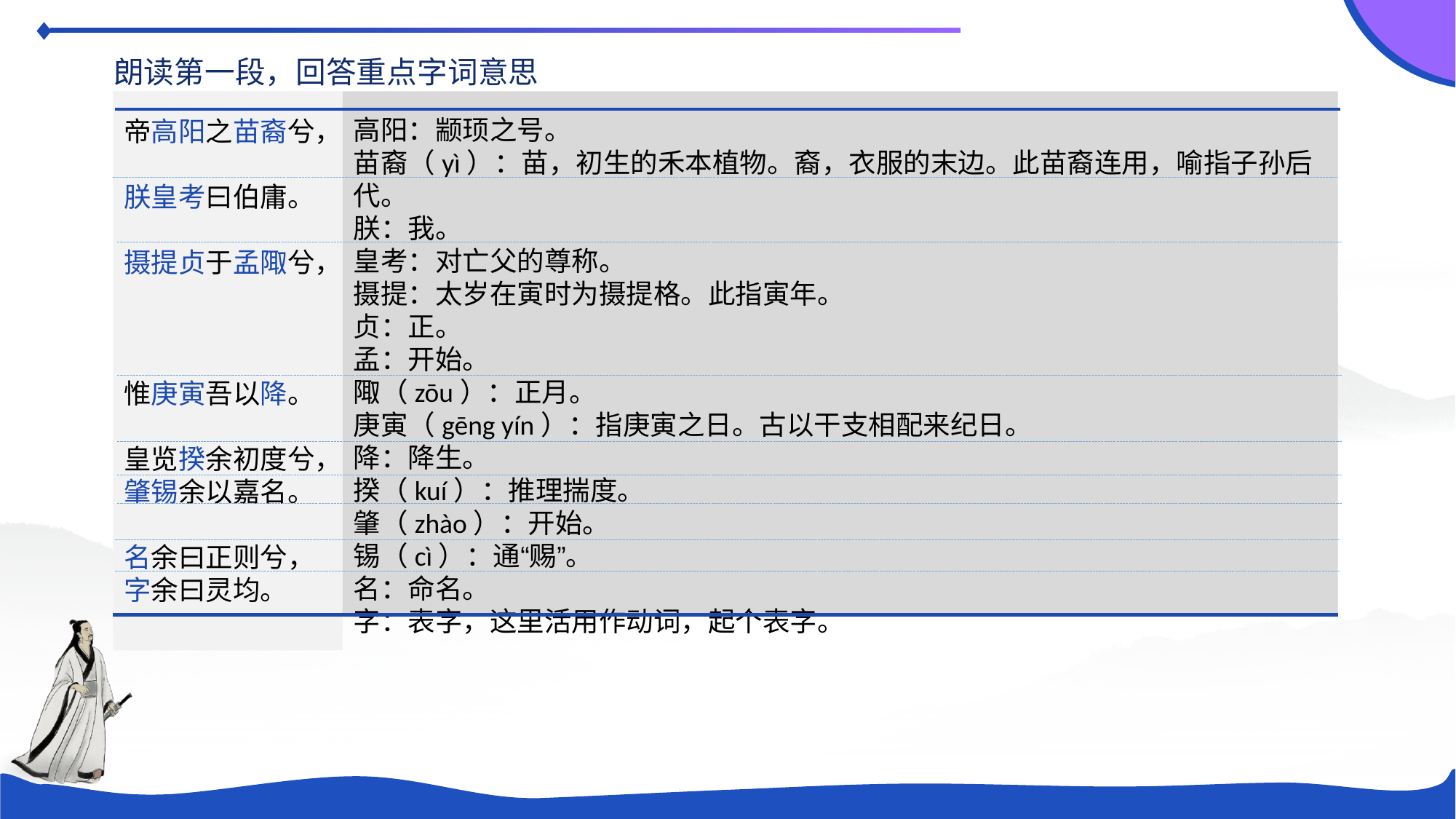

朗读第一段，回答重点字词意思

高阳：颛顼之号。
苗裔（yì）：苗，初生的禾本植物。裔，衣服的末边。此苗裔连用，喻指子孙后代。
朕：我。
皇考：对亡父的尊称。
摄提：太岁在寅时为摄提格。此指寅年。
贞：正。
孟：开始。
陬（zōu）：正月。
庚寅（gēng yín）：指庚寅之日。古以干支相配来纪日。
降：降生。
揆（kuí）：推理揣度。
肇（zhào）：开始。
锡（cì）：通“赐”。
名：命名。
字：表字，这里活用作动词，起个表字。
帝高阳之苗裔兮，

朕皇考曰伯庸。

摄提贞于孟陬兮，

惟庚寅吾以降。

皇览揆余初度兮，
肇锡余以嘉名。

名余曰正则兮，
字余曰灵均。